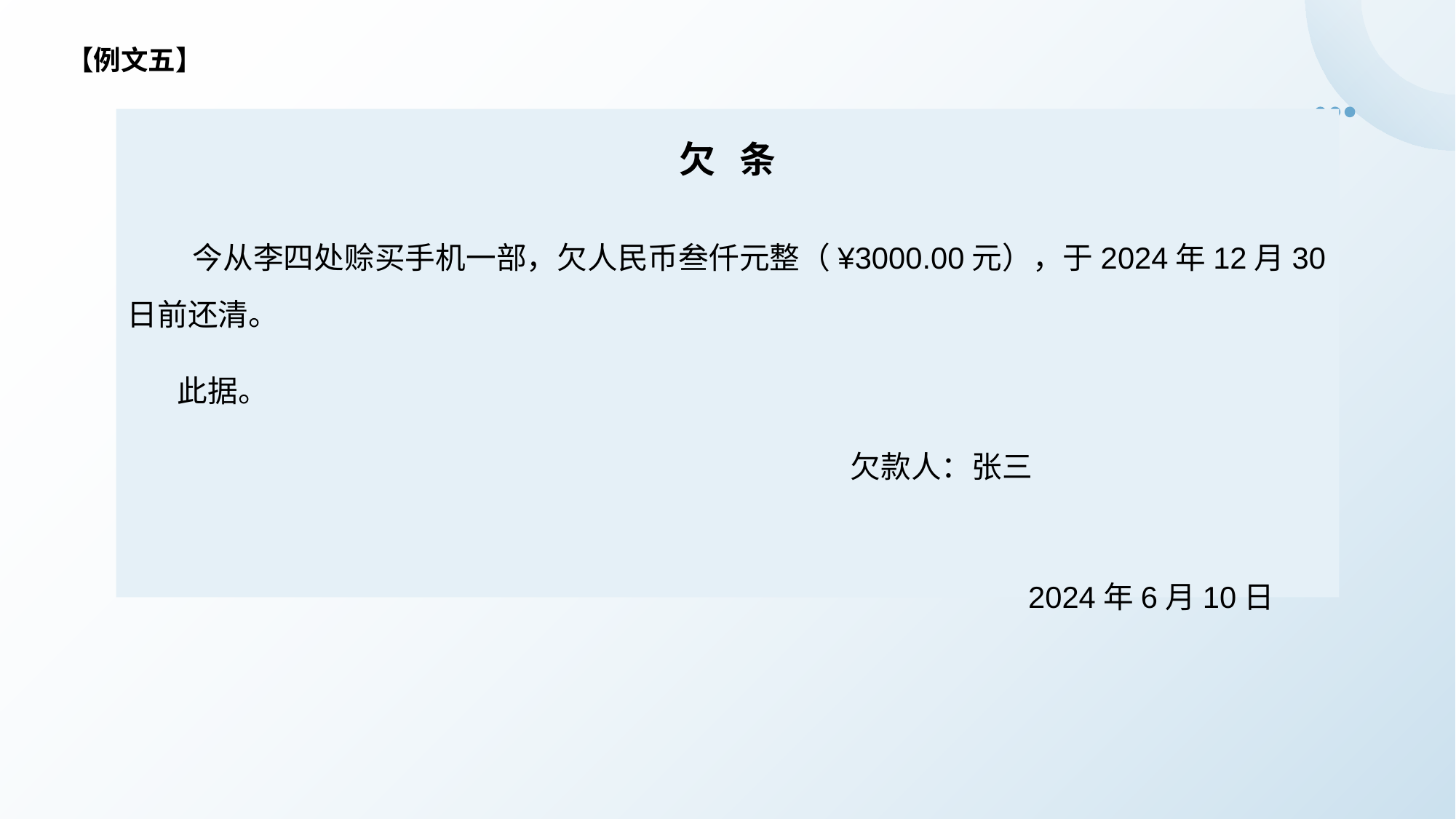

【例文五】
欠   条
       今从李四处赊买手机一部，欠人民币叁仟元整（¥3000.00元），于2024年12月30日前还清。
        此据。
                                                                                                            欠款人：张三
                                                                                                             2024年6月10日